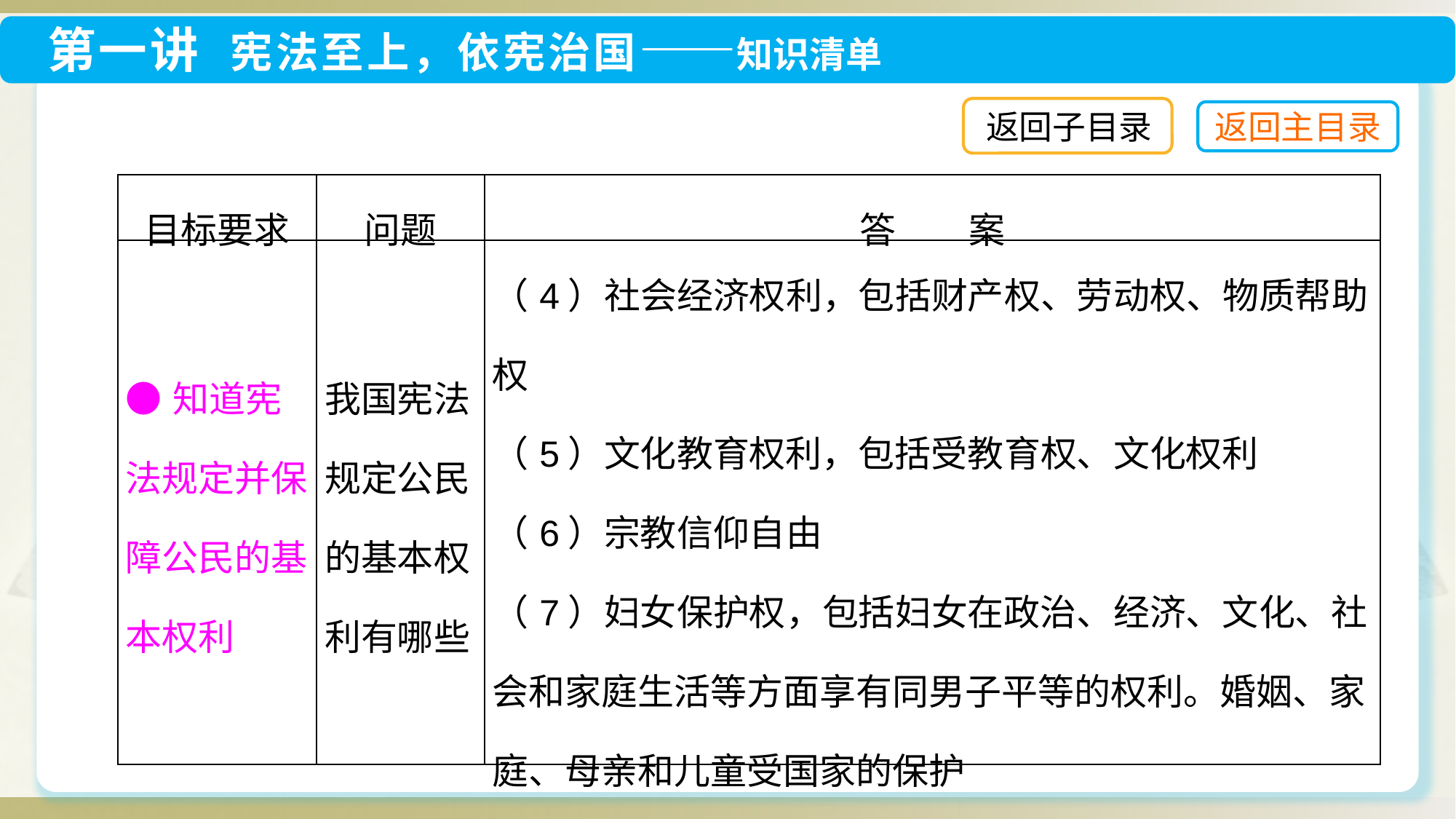

返回子目录
| 目标要求 | 问题 | 答　　案 |
| --- | --- | --- |
| ●知道宪法规定并保障公民的基本权利 | 我国宪法规定公民的基本权利有哪些 | （4）社会经济权利，包括财产权、劳动权、物质帮助权 （5）文化教育权利，包括受教育权、文化权利 （6）宗教信仰自由 （7）妇女保护权，包括妇女在政治、经济、文化、社会和家庭生活等方面享有同男子平等的权利。婚姻、家庭、母亲和儿童受国家的保护 （8）华侨、归侨和侨眷的正当权利和利益受国家保护 |